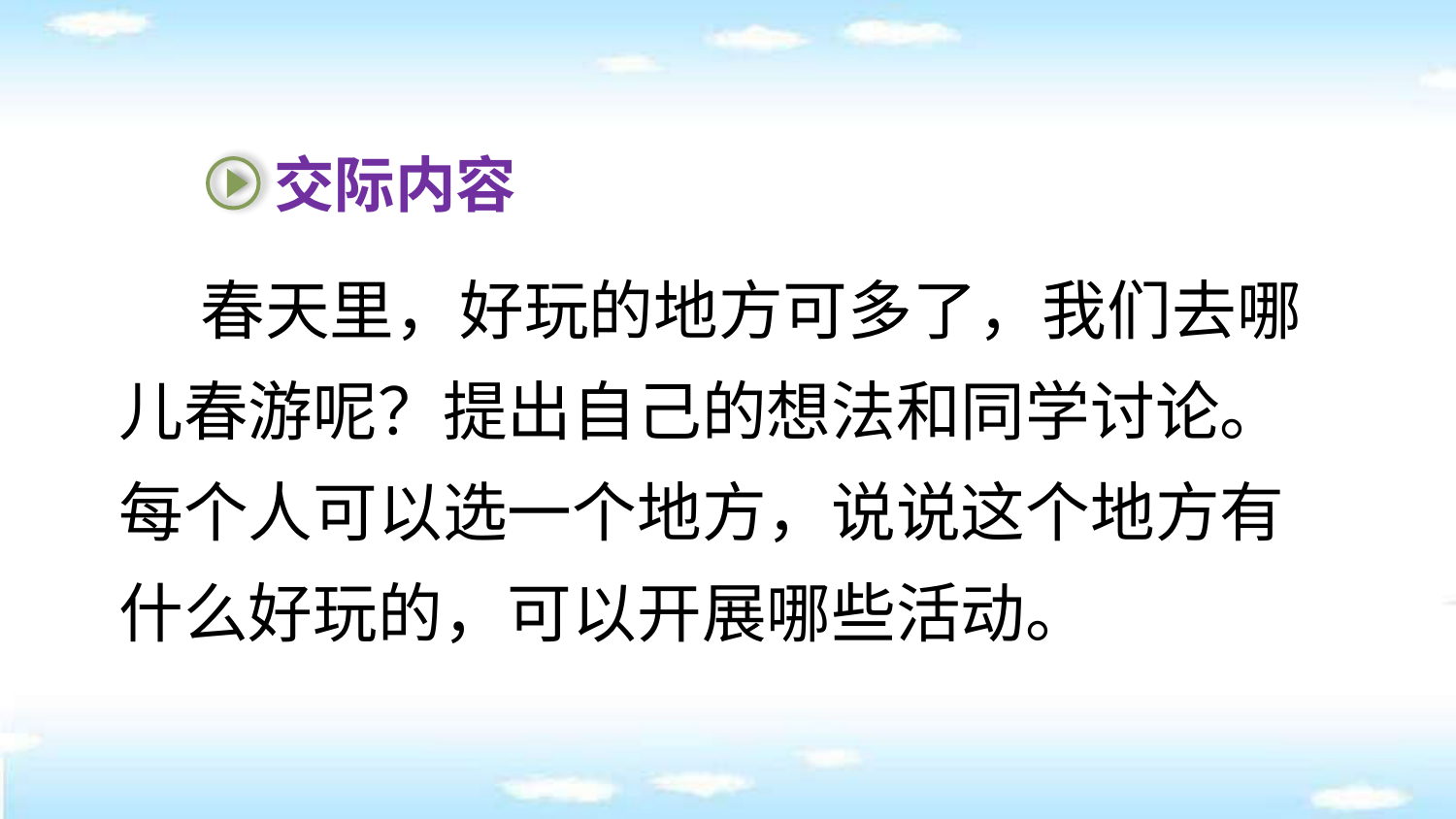

交际内容

   春天里，好玩的地方可多了，我们去哪儿春游呢？提出自己的想法和同学讨论。每个人可以选一个地方，说说这个地方有什么好玩的，可以开展哪些活动。